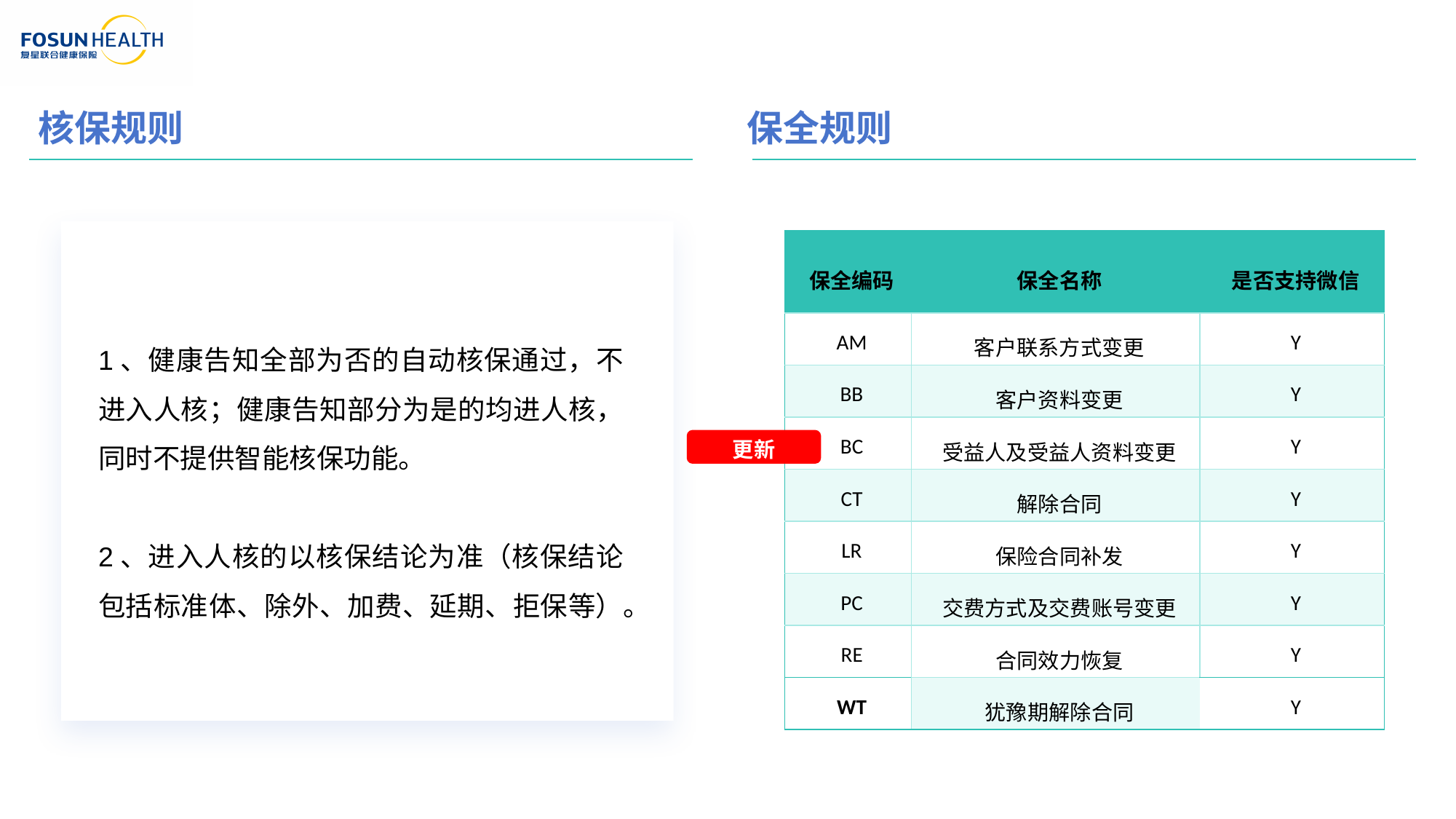

保全规则
核保规则

| 保全编码 | 保全名称 | 是否支持微信 |
| --- | --- | --- |
| AM | 客户联系方式变更 | Y |
| BB | 客户资料变更 | Y |
| BC | 受益人及受益人资料变更 | Y |
| CT | 解除合同 | Y |
| LR | 保险合同补发 | Y |
| PC | 交费方式及交费账号变更 | Y |
| RE | 合同效力恢复 | Y |
| WT | 犹豫期解除合同 | Y |
1、健康告知全部为否的自动核保通过，不进入人核；健康告知部分为是的均进人核，同时不提供智能核保功能。

2、进入人核的以核保结论为准（核保结论包括标准体、除外、加费、延期、拒保等）。
更新
29